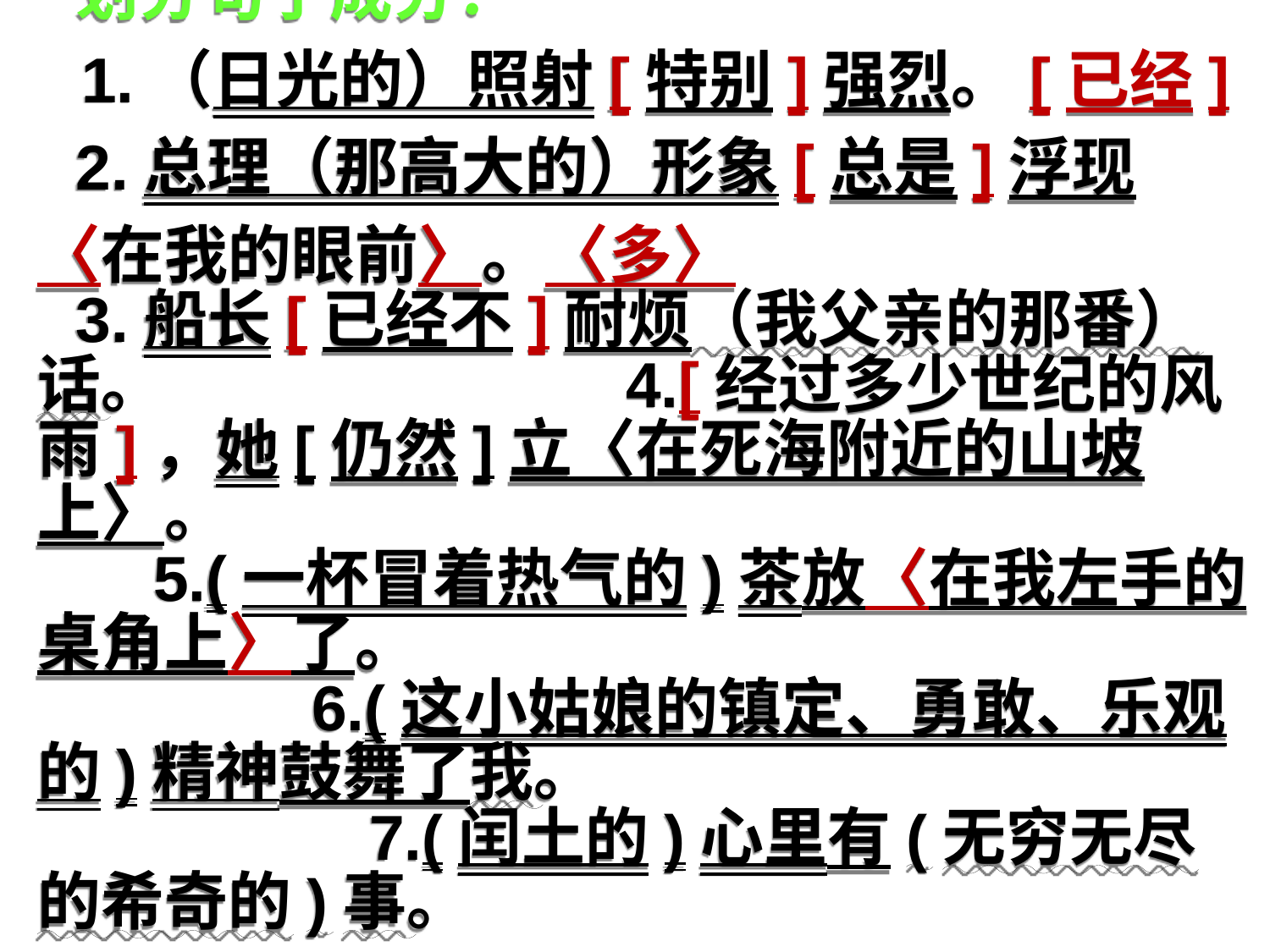

划分句子成分：                                                     1.（日光的）照射[特别]强烈。[已经]
2.总理（那高大的）形象[总是]浮现〈在我的眼前〉。〈多〉
3.船长[已经不]耐烦（我父亲的那番）话。                               4.[经过多少世纪的风雨]，她[仍然]立〈在死海附近的山坡上〉。                                                                              5.(一杯冒着热气的)茶放〈在我左手的桌角上〉了。                                                                            6.(这小姑娘的镇定、勇敢、乐观的)精神鼓舞了我。                                                                    7.(闰土的)心里有(无穷无尽的希奇的)事。